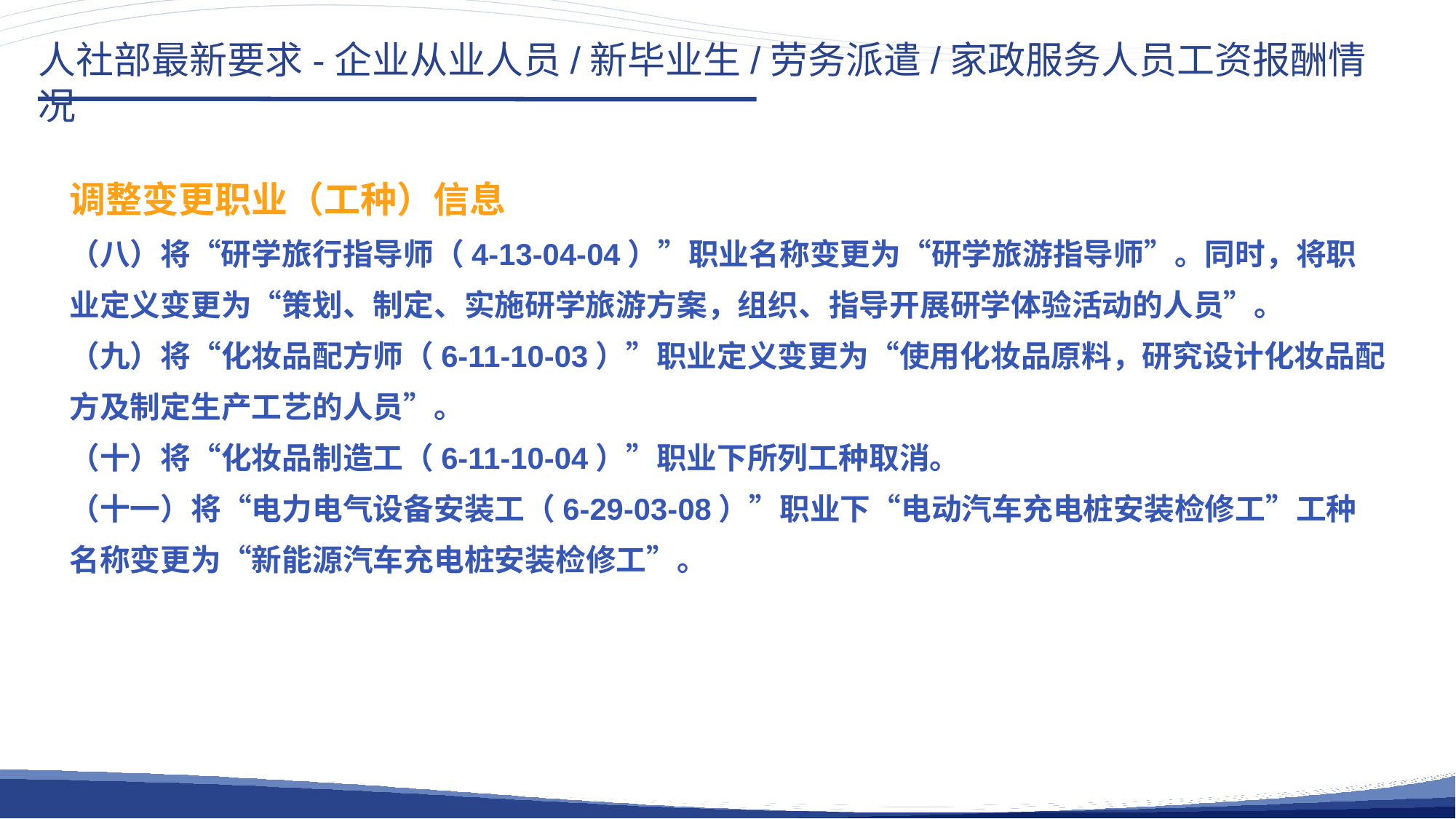

人社部最新要求-企业从业人员/新毕业生/劳务派遣/家政服务人员工资报酬情况
调整变更职业（工种）信息
（八）将“研学旅行指导师（4-13-04-04）”职业名称变更为“研学旅游指导师”。同时，将职业定义变更为“策划、制定、实施研学旅游方案，组织、指导开展研学体验活动的人员”。
（九）将“化妆品配方师（6-11-10-03）”职业定义变更为“使用化妆品原料，研究设计化妆品配方及制定生产工艺的人员”。
（十）将“化妆品制造工（6-11-10-04）”职业下所列工种取消。
（十一）将“电力电气设备安装工（6-29-03-08）”职业下“电动汽车充电桩安装检修工”工种名称变更为“新能源汽车充电桩安装检修工”。